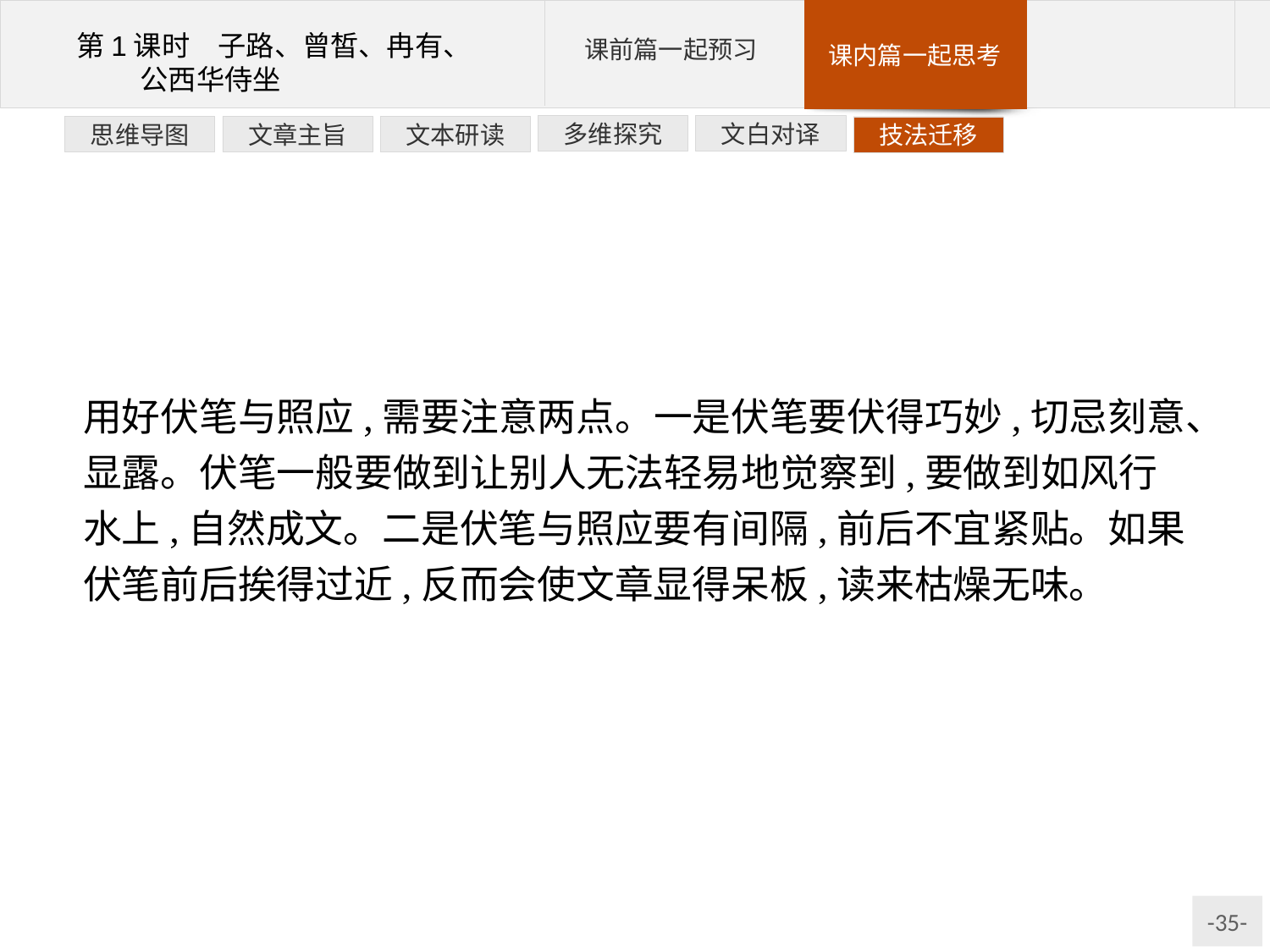

文白对译
多维探究
文本研读
文章主旨
思维导图
技法迁移
用好伏笔与照应,需要注意两点。一是伏笔要伏得巧妙,切忌刻意、显露。伏笔一般要做到让别人无法轻易地觉察到,要做到如风行水上,自然成文。二是伏笔与照应要有间隔,前后不宜紧贴。如果伏笔前后挨得过近,反而会使文章显得呆板,读来枯燥无味。